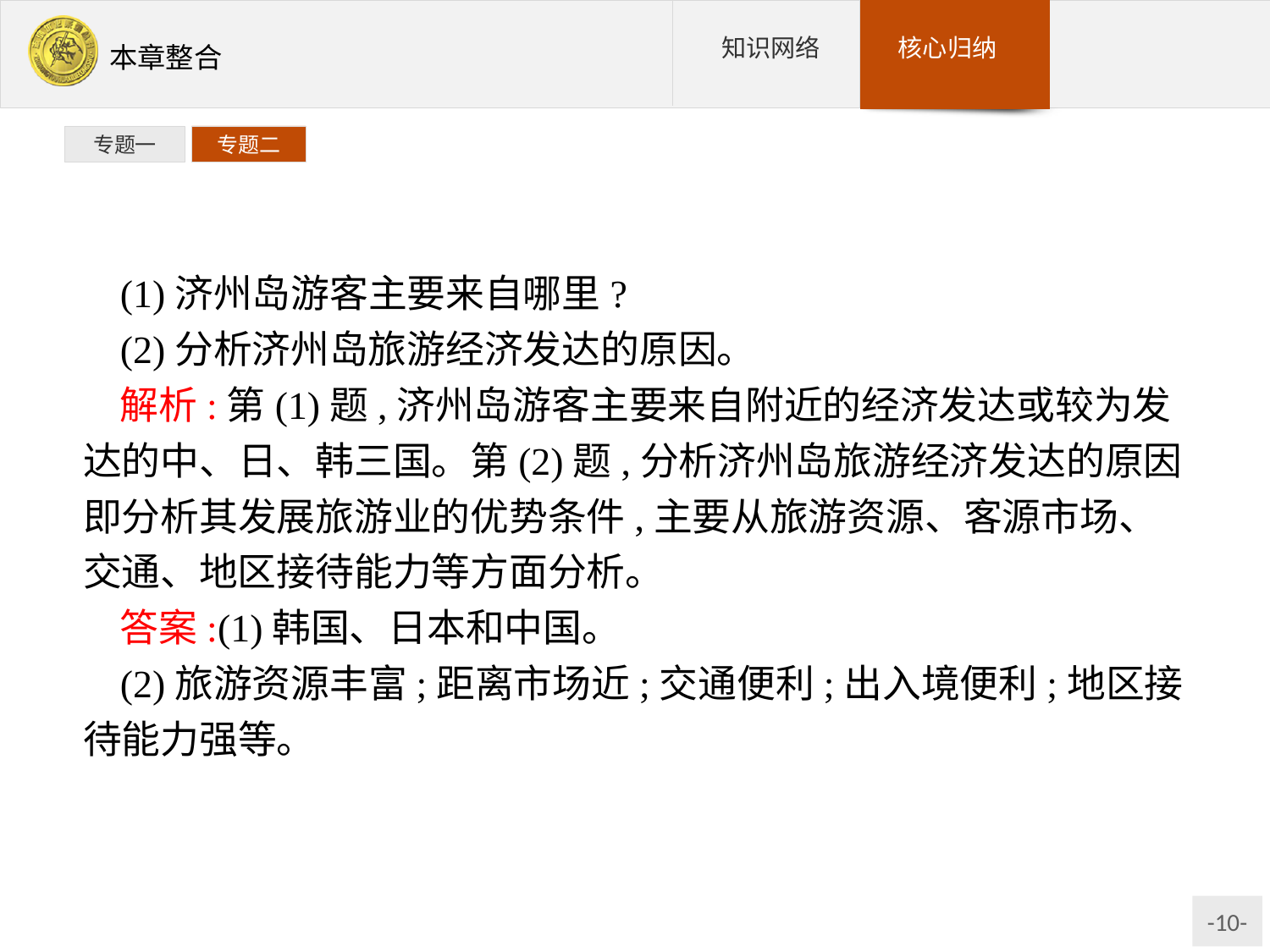

专题一
专题二
(1)济州岛游客主要来自哪里?
(2)分析济州岛旅游经济发达的原因。
解析:第(1)题,济州岛游客主要来自附近的经济发达或较为发达的中、日、韩三国。第(2)题,分析济州岛旅游经济发达的原因即分析其发展旅游业的优势条件,主要从旅游资源、客源市场、交通、地区接待能力等方面分析。
答案:(1)韩国、日本和中国。
(2)旅游资源丰富;距离市场近;交通便利;出入境便利;地区接待能力强等。